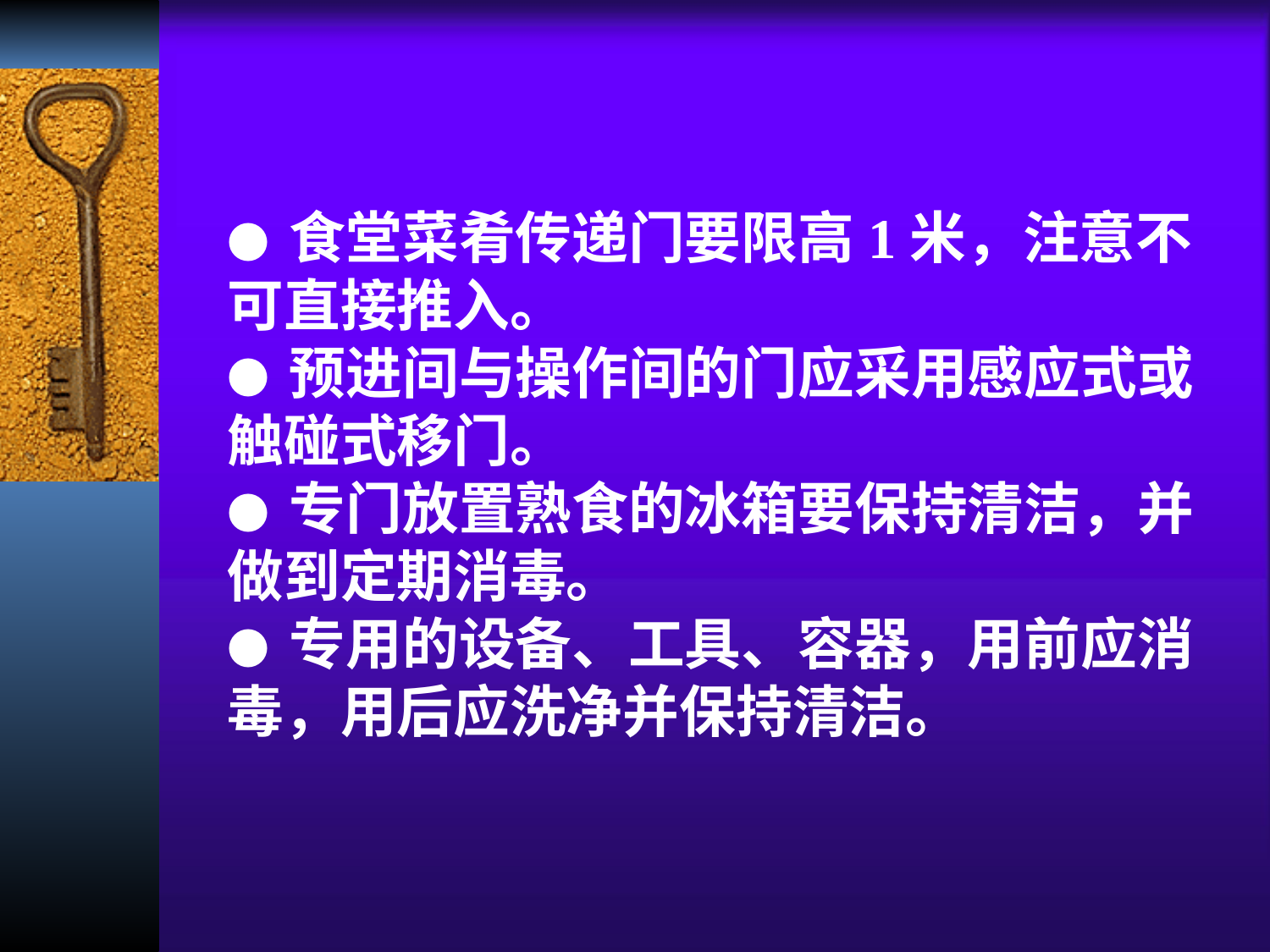

● 食堂菜肴传递门要限高1米，注意不
可直接推入。
● 预进间与操作间的门应采用感应式或触碰式移门。
● 专门放置熟食的冰箱要保持清洁，并做到定期消毒。
● 专用的设备、工具、容器，用前应消毒，用后应洗净并保持清洁。